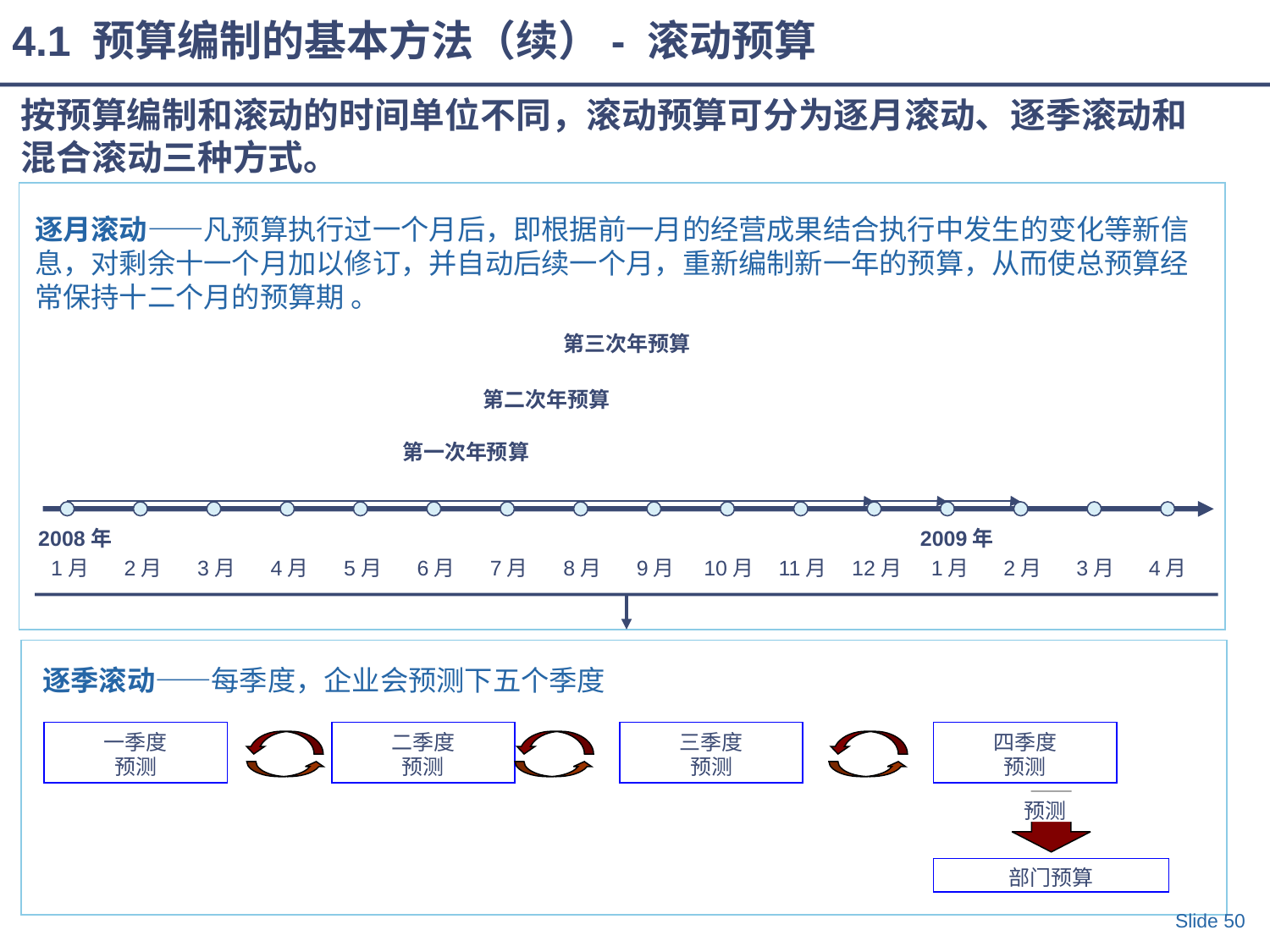

4.1 预算编制的基本方法（续）- 滚动预算

按预算编制和滚动的时间单位不同，滚动预算可分为逐月滚动、逐季滚动和混合滚动三种方式。

逐月滚动——凡预算执行过一个月后，即根据前一月的经营成果结合执行中发生的变化等新信息，对剩余十一个月加以修订，并自动后续一个月，重新编制新一年的预算，从而使总预算经常保持十二个月的预算期 。
  第三次年预算
  第二次年预算
  第一次年预算

2008年
2009年
1月
2月
3月
4月
5月
6月
7月
8月
9月
10月
11月
12月
1月
2月
3月
4月

逐季滚动——每季度，企业会预测下五个季度

一季度
预测
二季度
预测
三季度
预测
四季度
预测

预测
部门预算
Slide 50